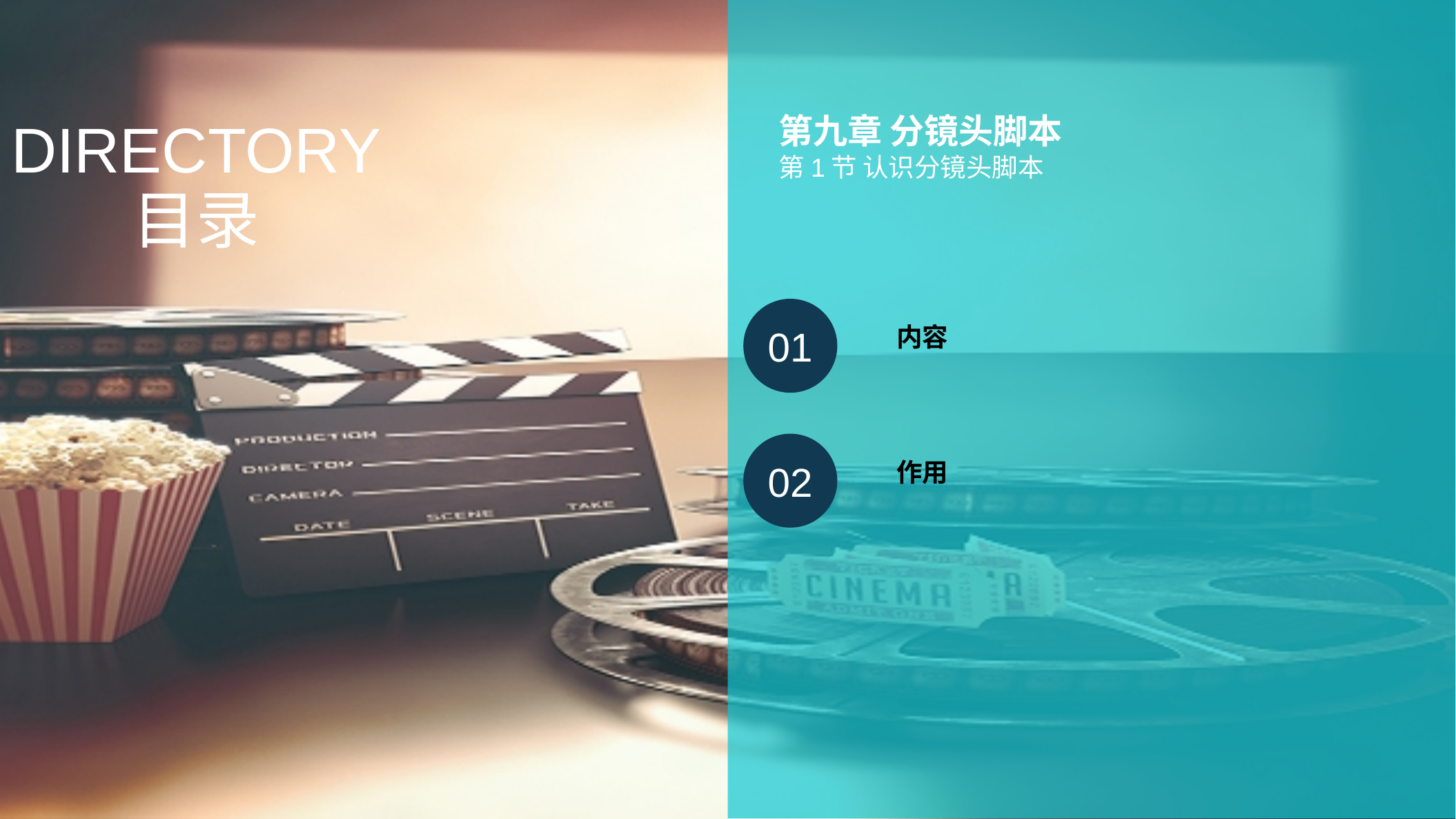

DIRECTORY
第九章 分镜头脚本
第1节 认识分镜头脚本
目录
01
内容
02
作用